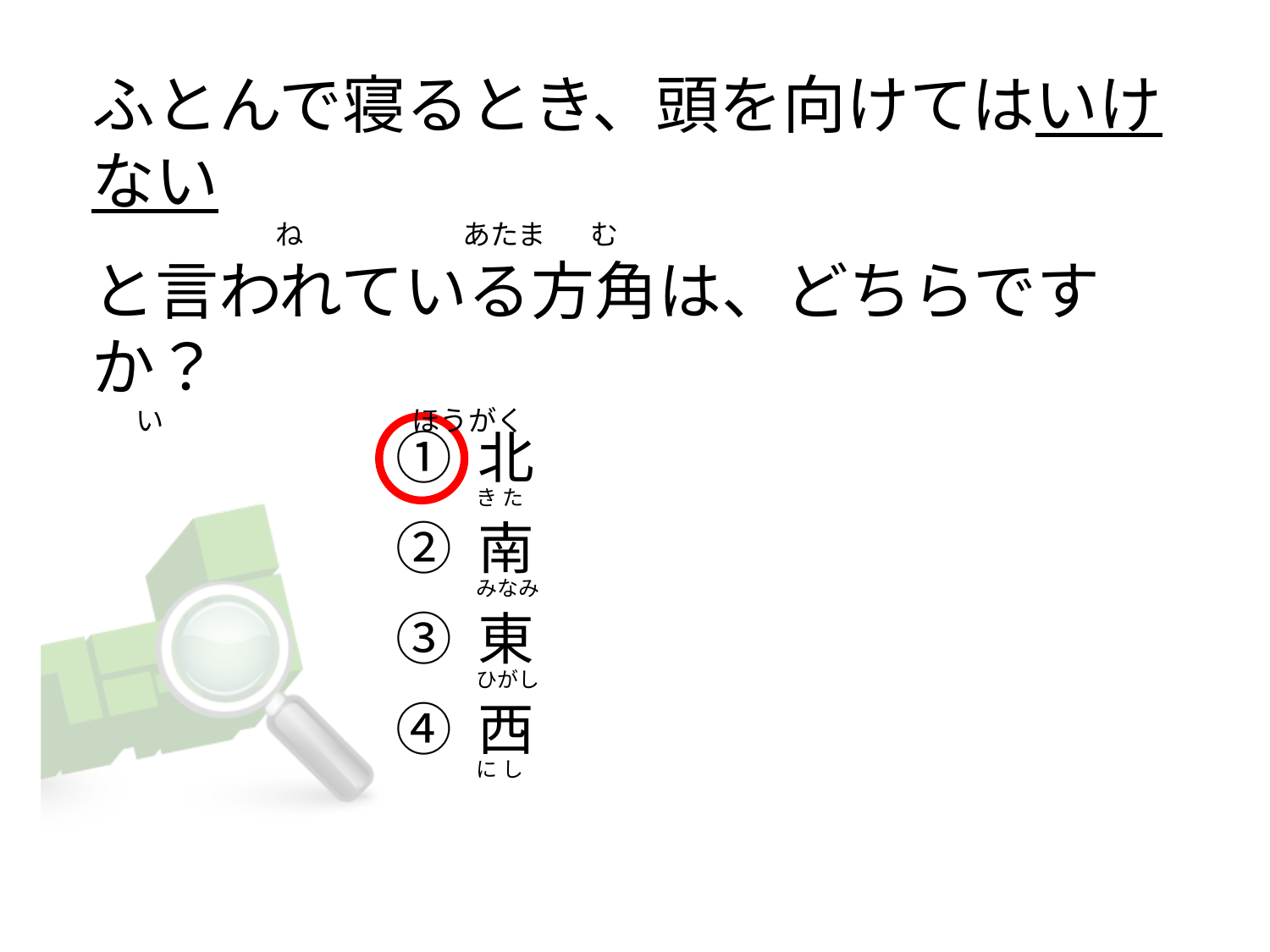

# ふとんで寝るとき、頭を向けてはいけない                              ね                         あたま       む と言われている方角は、どちらですか？        い                                       ほうがく
① 北
② 南
③ 東
④ 西

き た
みなみ
ひがし
に し